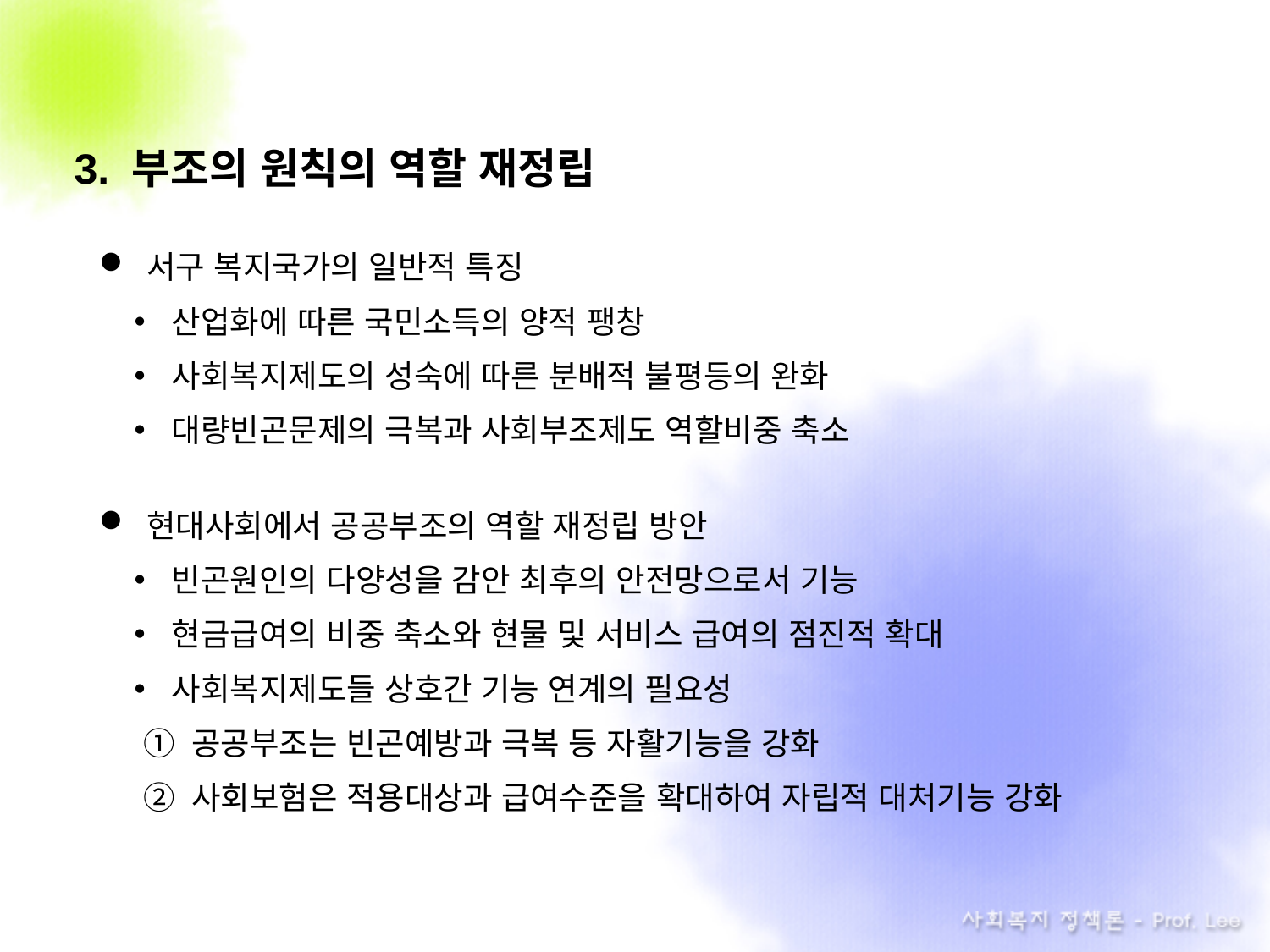

3. 부조의 원칙의 역할 재정립

서구 복지국가의 일반적 특징
산업화에 따른 국민소득의 양적 팽창
사회복지제도의 성숙에 따른 분배적 불평등의 완화
대량빈곤문제의 극복과 사회부조제도 역할비중 축소

현대사회에서 공공부조의 역할 재정립 방안
빈곤원인의 다양성을 감안 최후의 안전망으로서 기능
현금급여의 비중 축소와 현물 및 서비스 급여의 점진적 확대
사회복지제도들 상호간 기능 연계의 필요성
 ① 공공부조는 빈곤예방과 극복 등 자활기능을 강화
 ② 사회보험은 적용대상과 급여수준을 확대하여 자립적 대처기능 강화